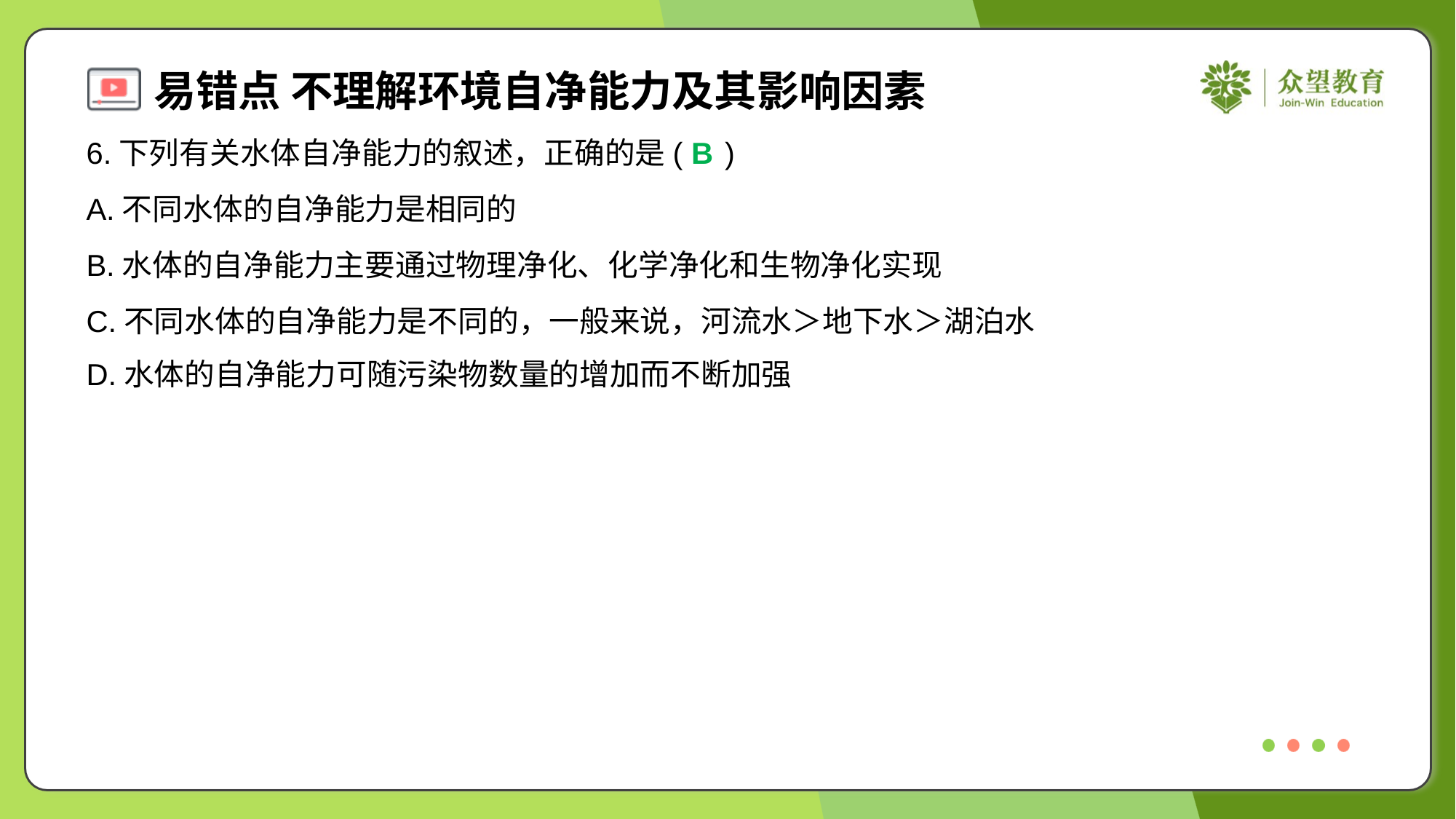

6.下列有关水体自净能力的叙述，正确的是(     )
B
A.不同水体的自净能力是相同的
B.水体的自净能力主要通过物理净化、化学净化和生物净化实现
C.不同水体的自净能力是不同的，一般来说，河流水＞地下水＞湖泊水
D.水体的自净能力可随污染物数量的增加而不断加强